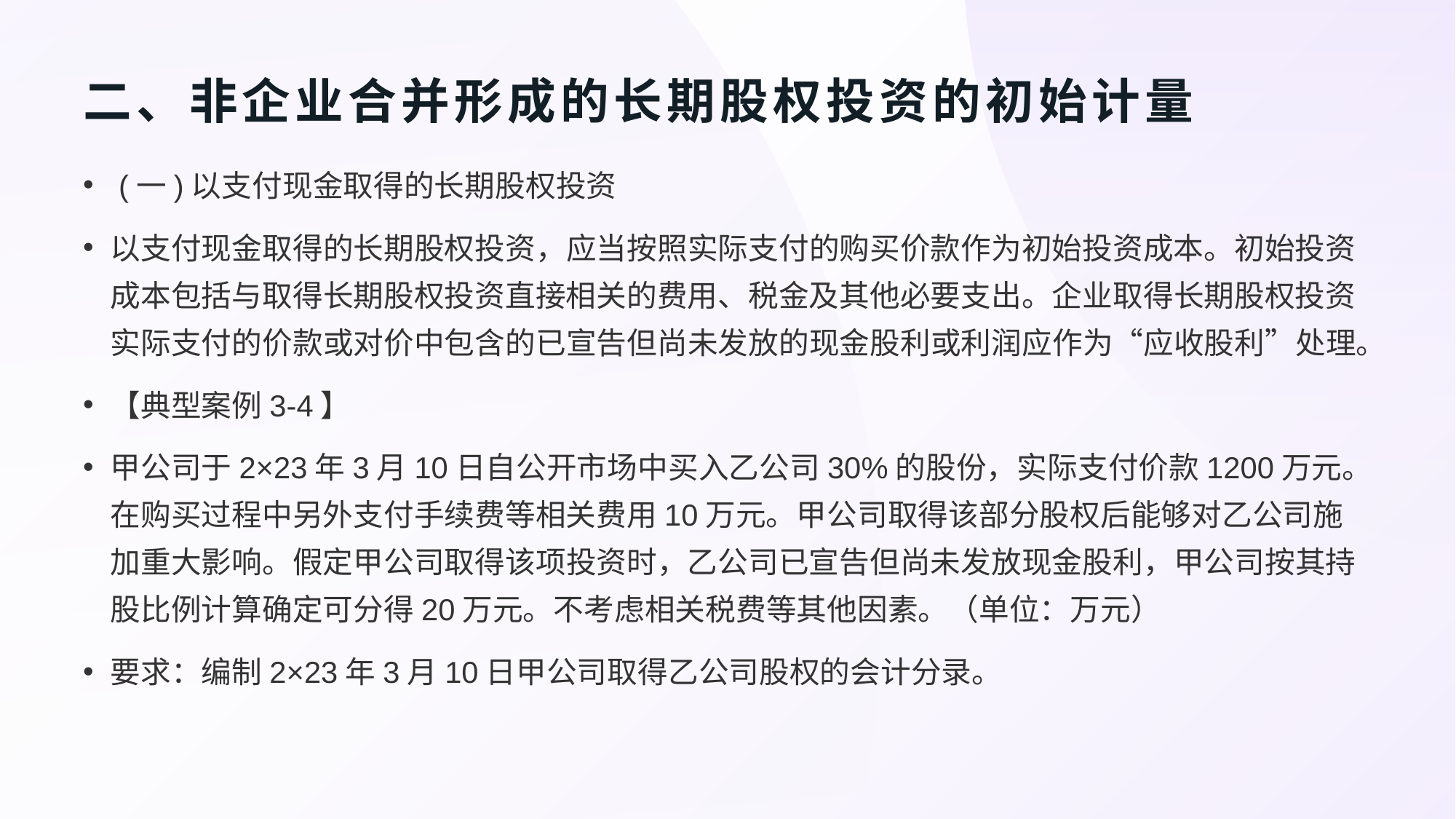

# 二、非企业合并形成的长期股权投资的初始计量
 (一)以支付现金取得的长期股权投资
以支付现金取得的长期股权投资，应当按照实际支付的购买价款作为初始投资成本。初始投资成本包括与取得长期股权投资直接相关的费用、税金及其他必要支出。企业取得长期股权投资实际支付的价款或对价中包含的已宣告但尚未发放的现金股利或利润应作为“应收股利”处理。
【典型案例3-4】
甲公司于2×23年3月10日自公开市场中买入乙公司30%的股份，实际支付价款1200万元。在购买过程中另外支付手续费等相关费用10万元。甲公司取得该部分股权后能够对乙公司施加重大影响。假定甲公司取得该项投资时，乙公司已宣告但尚未发放现金股利，甲公司按其持股比例计算确定可分得20万元。不考虑相关税费等其他因素。（单位：万元）
要求：编制2×23年3月10日甲公司取得乙公司股权的会计分录。